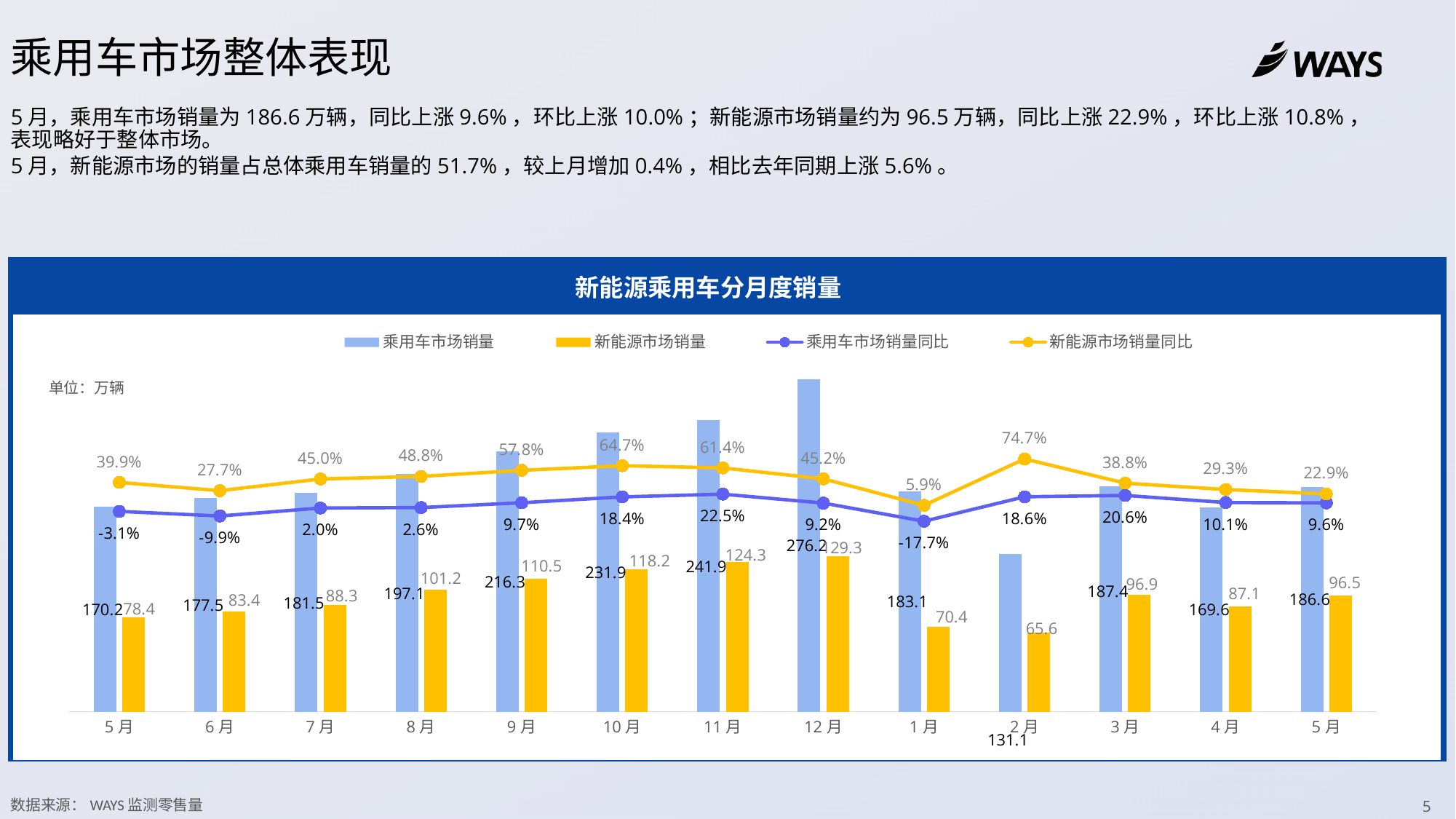

乘用车市场整体表现
5月，乘用车市场销量为186.6万辆，同比上涨9.6%，环比上涨10.0%；新能源市场销量约为96.5万辆，同比上涨22.9%，环比上涨10.8%，表现略好于整体市场。
5月，新能源市场的销量占总体乘用车销量的51.7%，较上月增加0.4%，相比去年同期上涨5.6%。

新能源乘用车分月度销量

### Chart

| Category | 乘用车市场销量 | 新能源市场销量 | 乘用车市场销量同比 | 新能源市场销量同比 |
|---|---|---|---|---|
| 5月 | 170.174 | 78.4316 | -0.03080539164121332 | 0.3992974217984788 |
| 6月 | 177.4602 | 83.3577 | -0.09868215554191007 | 0.2767945079166201 |
| 7月 | 181.527 | 88.2999 | 0.019701179307020977 | 0.44983055188855836 |
| 8月 | 197.1383 | 101.2044 | 0.026211993676305667 | 0.4881139857517811 |
| 9月 | 216.2907 | 110.5425 | 0.0973580590285299 | 0.5784412138900827 |
| 10月 | 231.88 | 118.2124 | 0.18438701280923642 | 0.6467425221771497 |
| 11月 | 241.9089 | 124.2787 | 0.22523733984878325 | 0.6138267494451926 |
| 12月 | 276.2196 | 129.3217 | 0.09233576382545072 | 0.45207388277565697 |
| 1月 | 183.0647 | 70.3643 | -0.17657449209678444 | 0.059408146826561925 |
| 2月 | 131.1272 | 65.6305 | 0.18606504366545606 | 0.7472113515959855 |
| 3月 | 187.3818 | 96.9224 | 0.2059086252078688 | 0.3880381343006778 |
| 4月 | 169.6256 | 87.067 | 0.10105740083215942 | 0.2932938612843665 |
| 5月 | 186.5774 | 96.4767 | 0.0956019699735815 | 0.22872706246752328 |
单位：万辆

数据来源：WAYS监测零售量
5